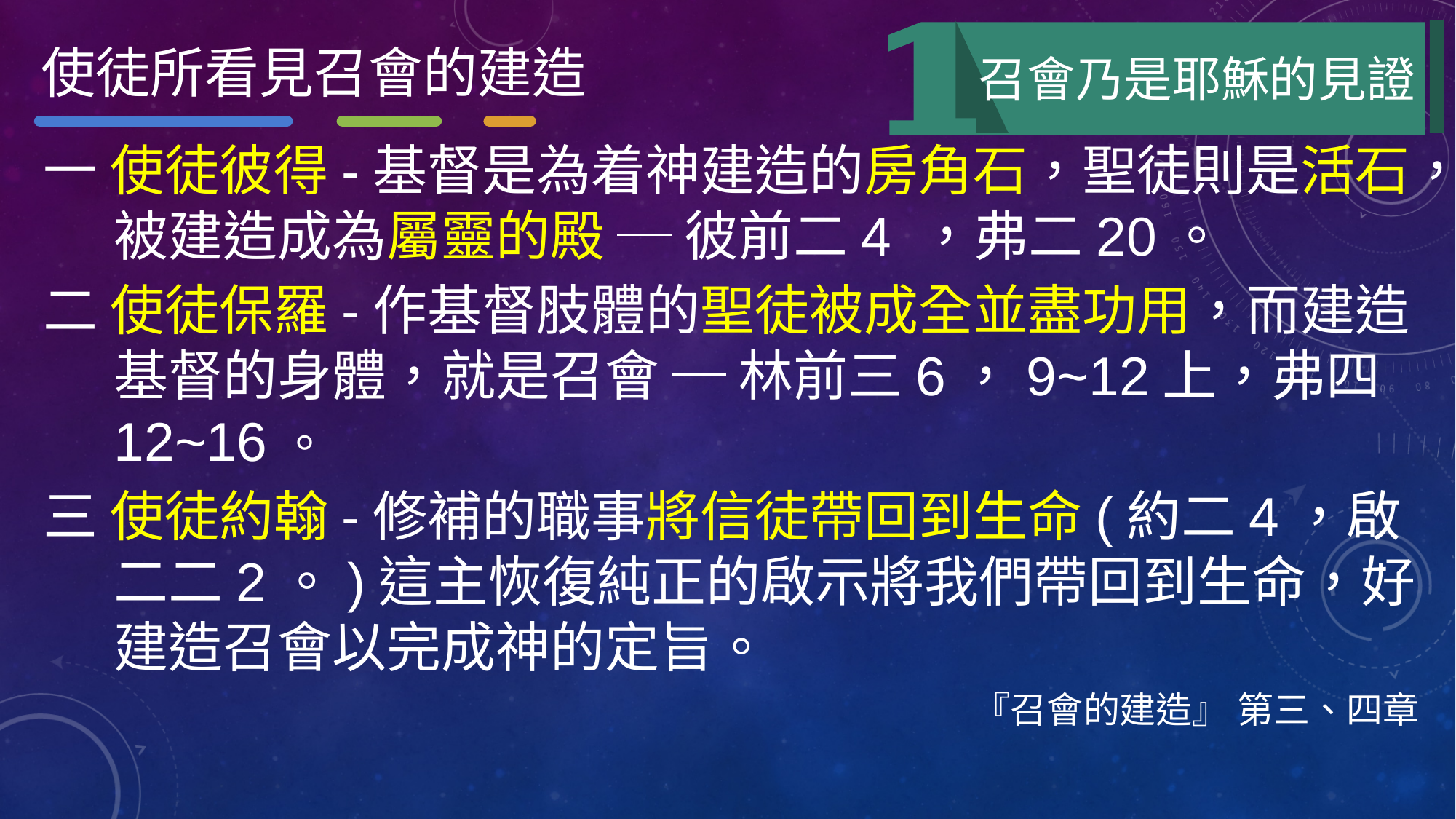

使徒所看見召會的建造
召會乃是耶穌的見證

一 使徒彼得-基督是為着神建造的房角石，聖徒則是活石，被建造成為屬靈的殿 ─ 彼前二4 ，弗二20。
二 使徒保羅-作基督肢體的聖徒被成全並盡功用，而建造基督的身體，就是召會 ─ 林前三6，9~12上，弗四12~16。
三 使徒約翰-修補的職事將信徒帶回到生命(約二4，啟二二2。)這主恢復純正的啟示將我們帶回到生命，好建造召會以完成神的定旨。
『召會的建造』 第三、四章